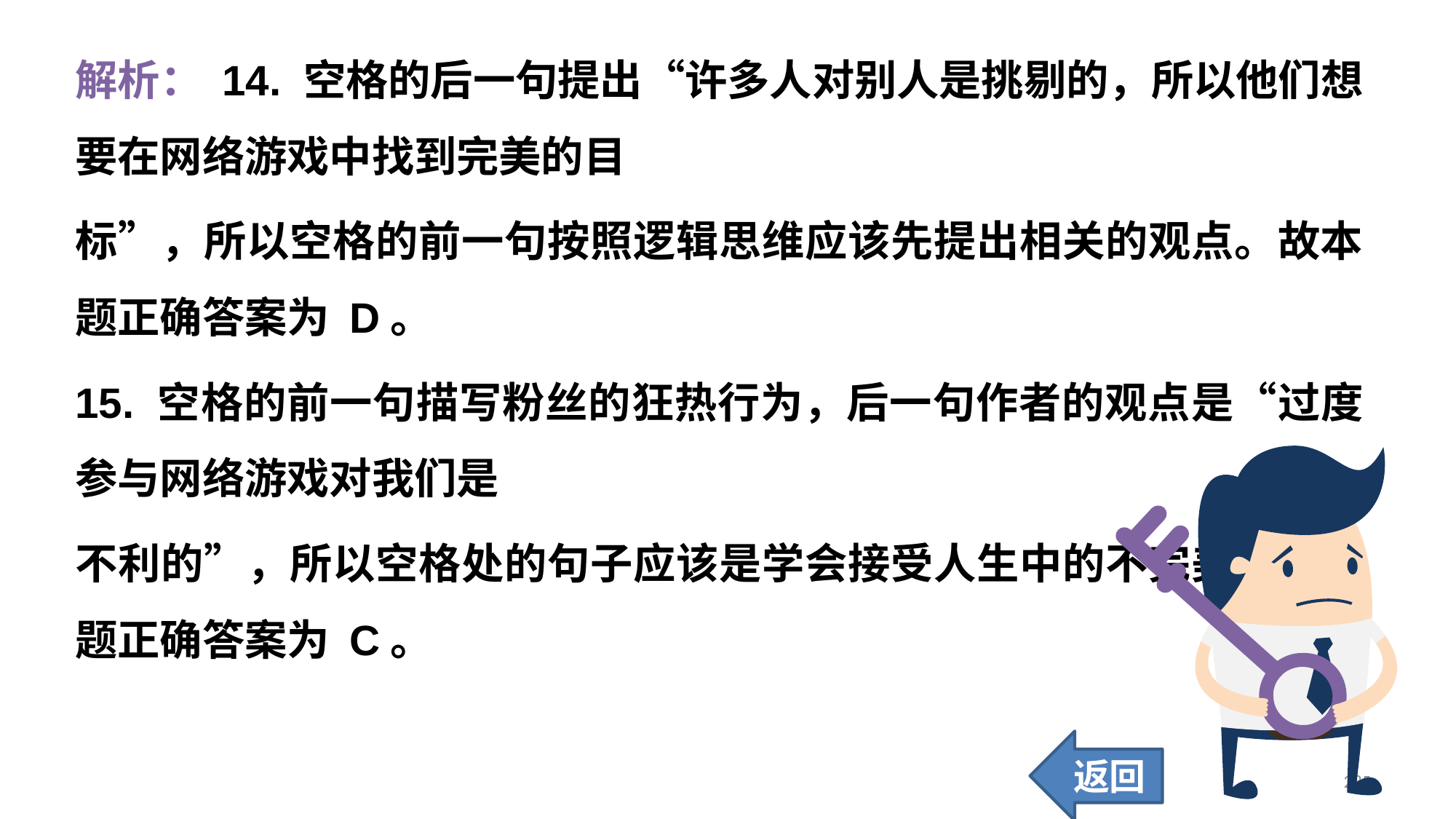

解析： 14. 空格的后一句提出“许多人对别人是挑剔的，所以他们想要在网络游戏中找到完美的目
标”，所以空格的前一句按照逻辑思维应该先提出相关的观点。故本题正确答案为 D。
15. 空格的前一句描写粉丝的狂热行为，后一句作者的观点是“过度参与网络游戏对我们是
不利的”，所以空格处的句子应该是学会接受人生中的不完美。故本题正确答案为 C。

返回
285